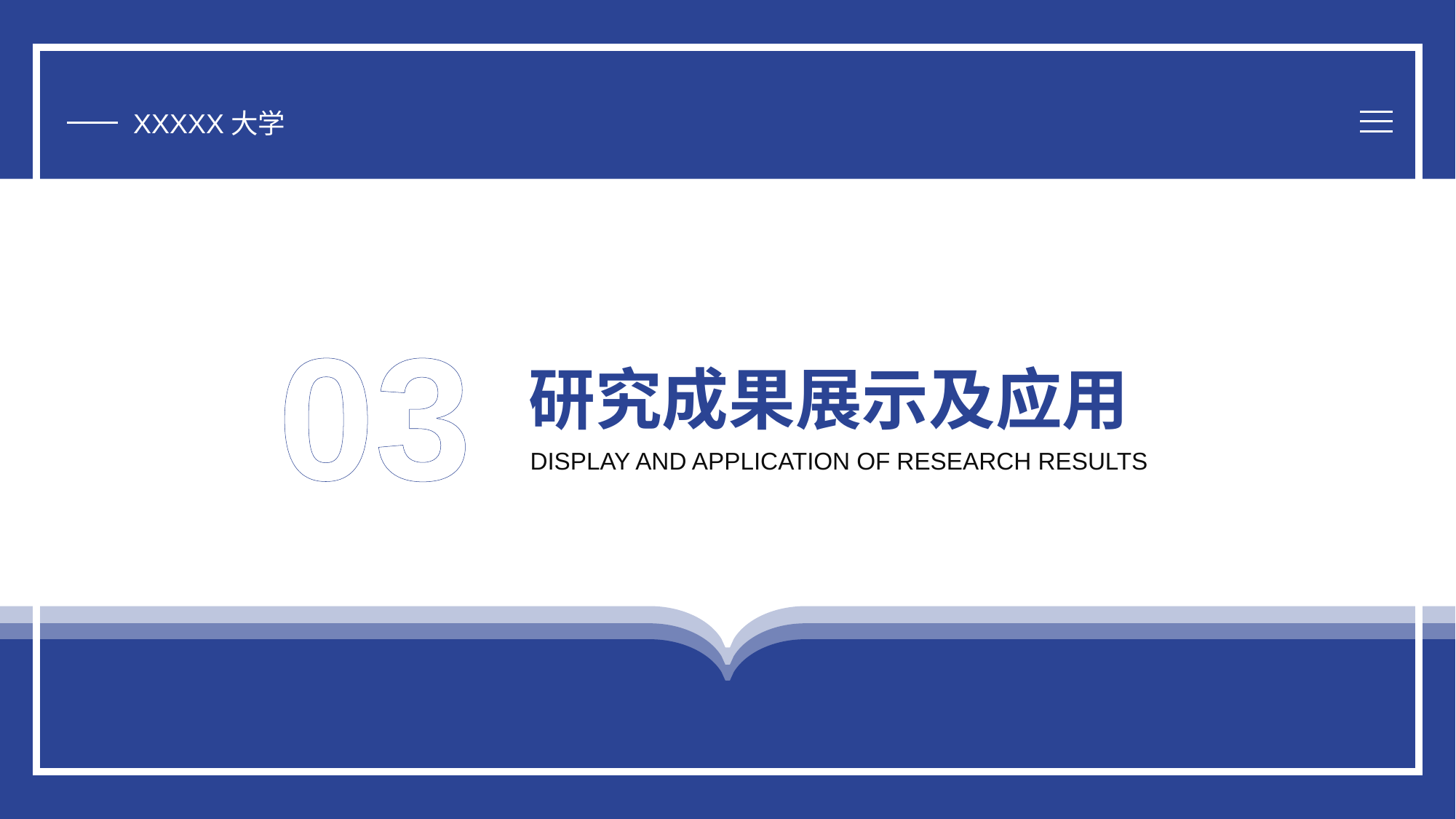

XXXXX大学
# 03
研究成果展示及应用
DISPLAY AND APPLICATION OF RESEARCH RESULTS